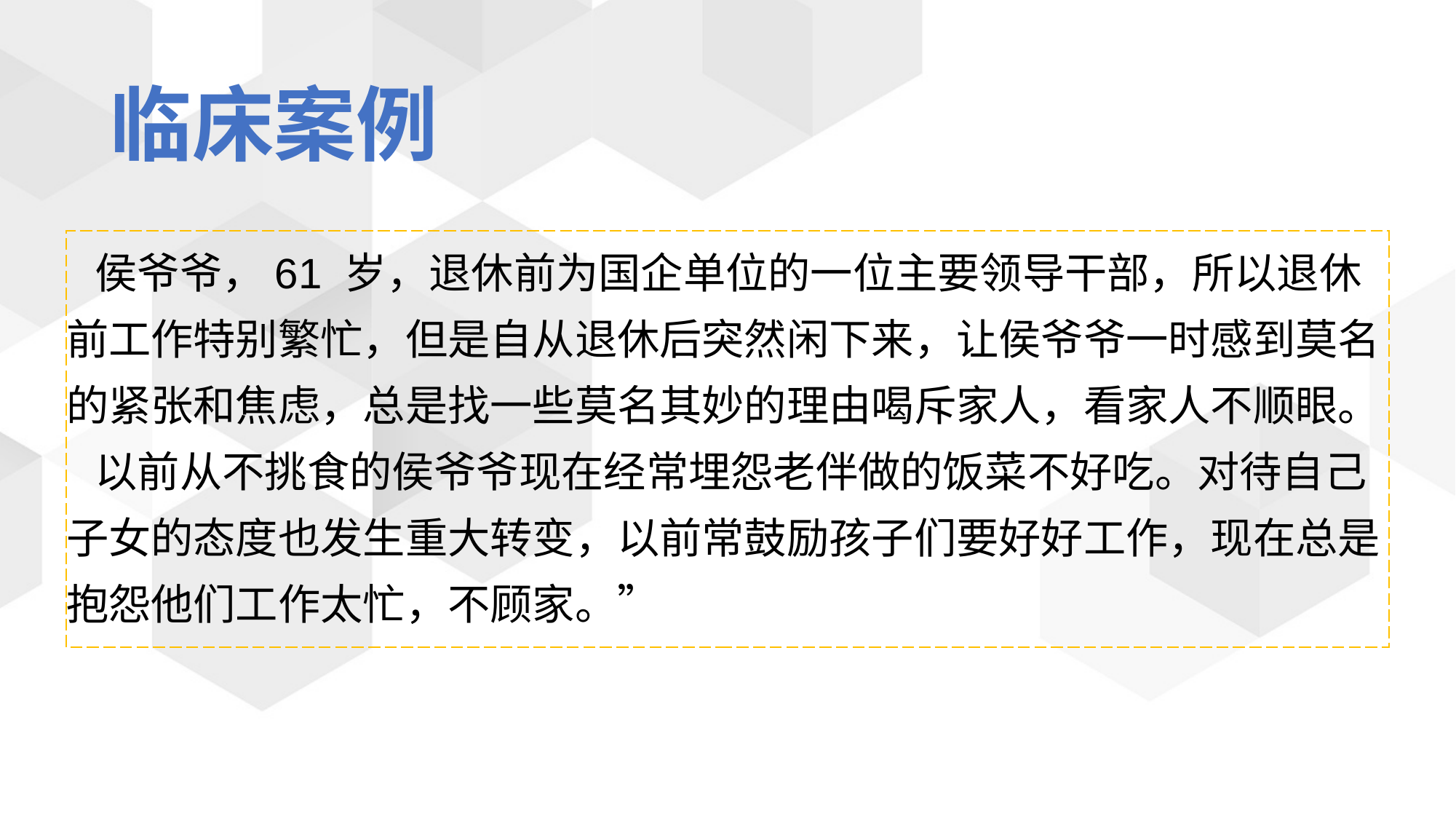

临床案例
  侯爷爷，61 岁，退休前为国企单位的一位主要领导干部，所以退休前工作特别繁忙，但是自从退休后突然闲下来，让侯爷爷一时感到莫名的紧张和焦虑，总是找一些莫名其妙的理由喝斥家人，看家人不顺眼。
  以前从不挑食的侯爷爷现在经常埋怨老伴做的饭菜不好吃。对待自己子女的态度也发生重大转变，以前常鼓励孩子们要好好工作，现在总是抱怨他们工作太忙，不顾家。”